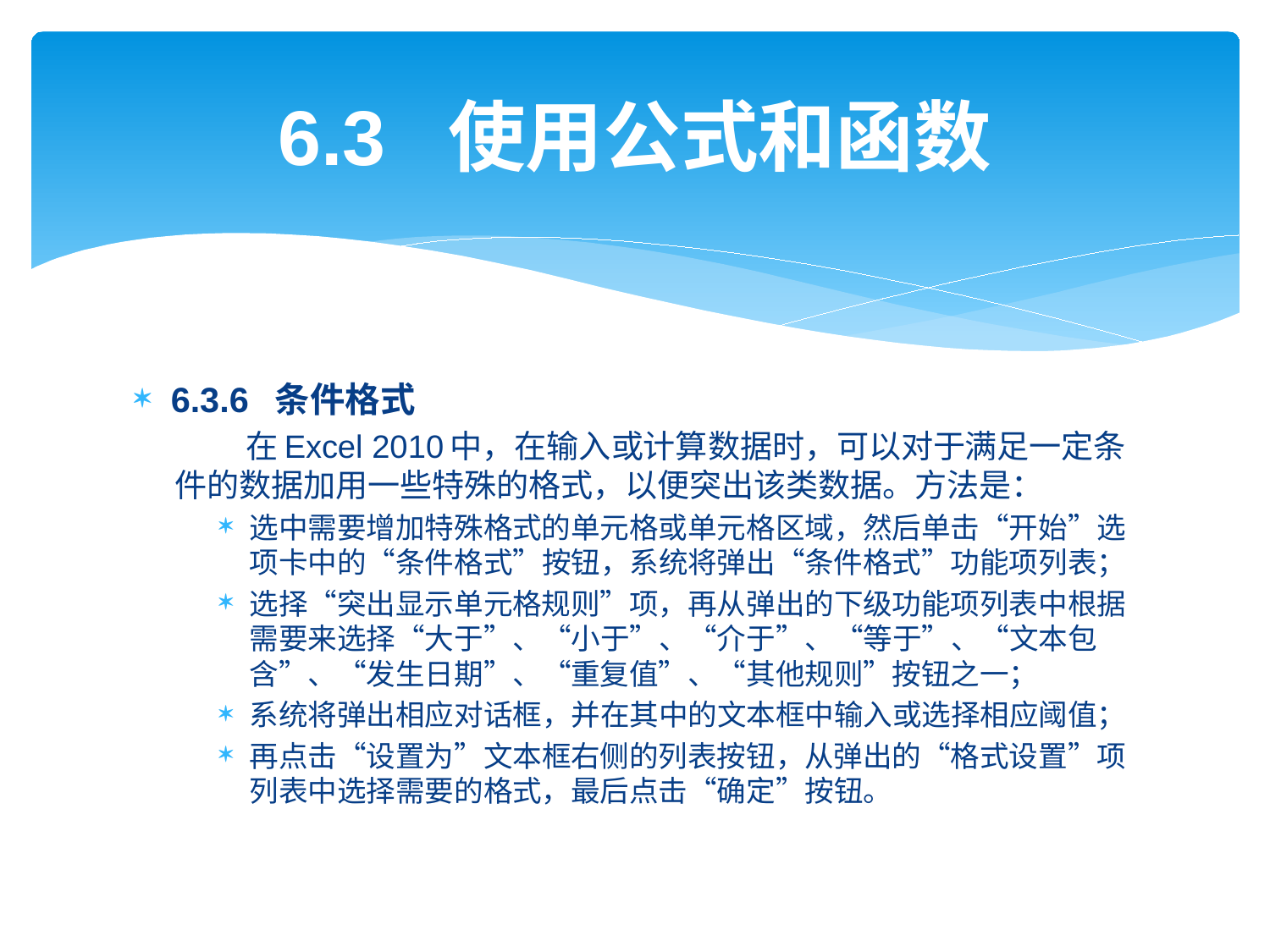

# 6.3  使用公式和函数
6.3.6  条件格式
         在Excel 2010中，在输入或计算数据时，可以对于满足一定条件的数据加用一些特殊的格式，以便突出该类数据。方法是：
选中需要增加特殊格式的单元格或单元格区域，然后单击“开始”选项卡中的“条件格式”按钮，系统将弹出“条件格式”功能项列表；
选择“突出显示单元格规则”项，再从弹出的下级功能项列表中根据需要来选择“大于”、“小于”、“介于”、“等于”、“文本包含”、“发生日期”、“重复值”、“其他规则”按钮之一；
系统将弹出相应对话框，并在其中的文本框中输入或选择相应阈值；
再点击“设置为”文本框右侧的列表按钮，从弹出的“格式设置”项列表中选择需要的格式，最后点击“确定”按钮。